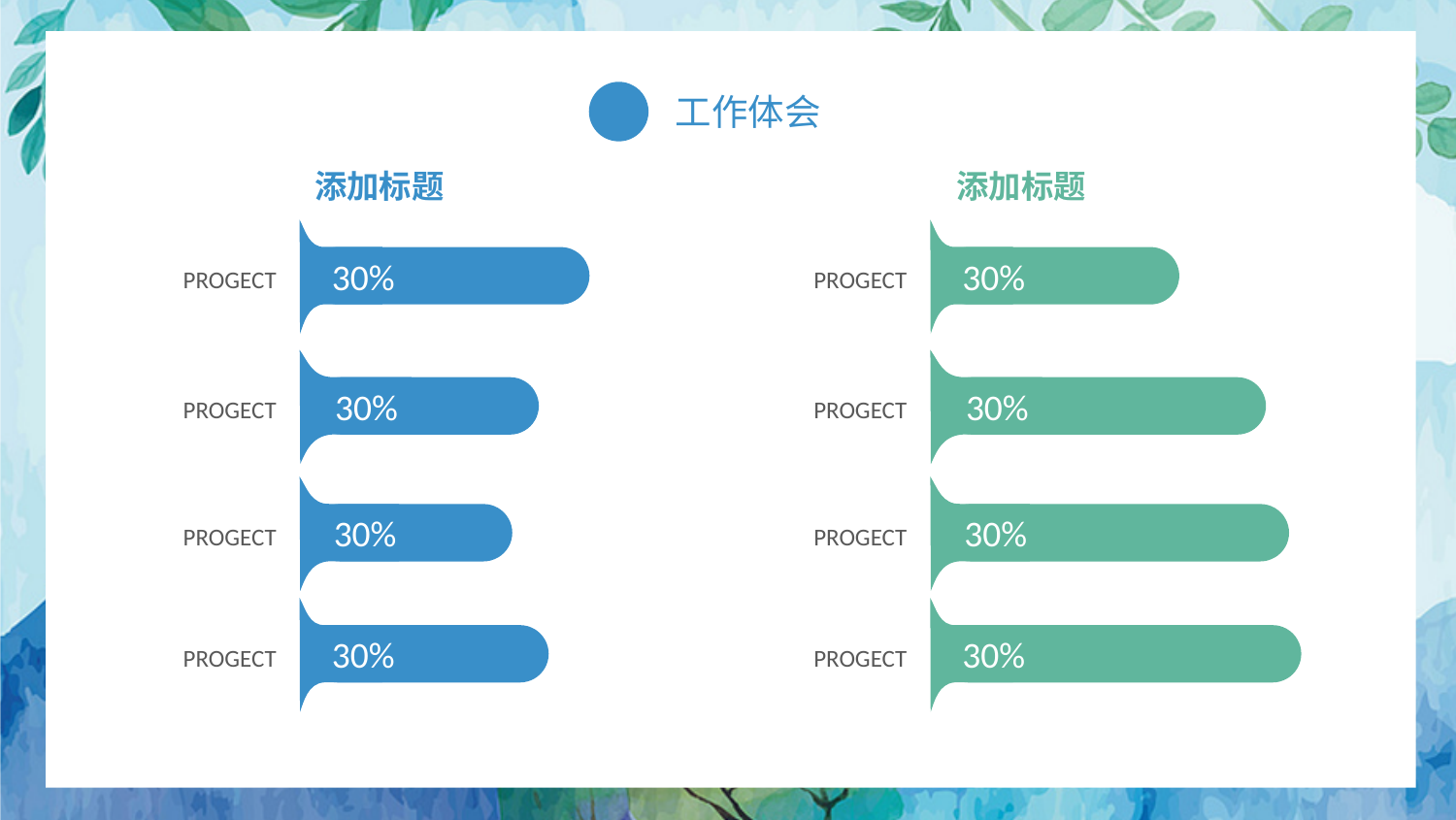

添加标题
添加标题

30%

30%
PROGECT
PROGECT

30%

30%
PROGECT
PROGECT

30%

30%
PROGECT
PROGECT

30%

30%
PROGECT
PROGECT